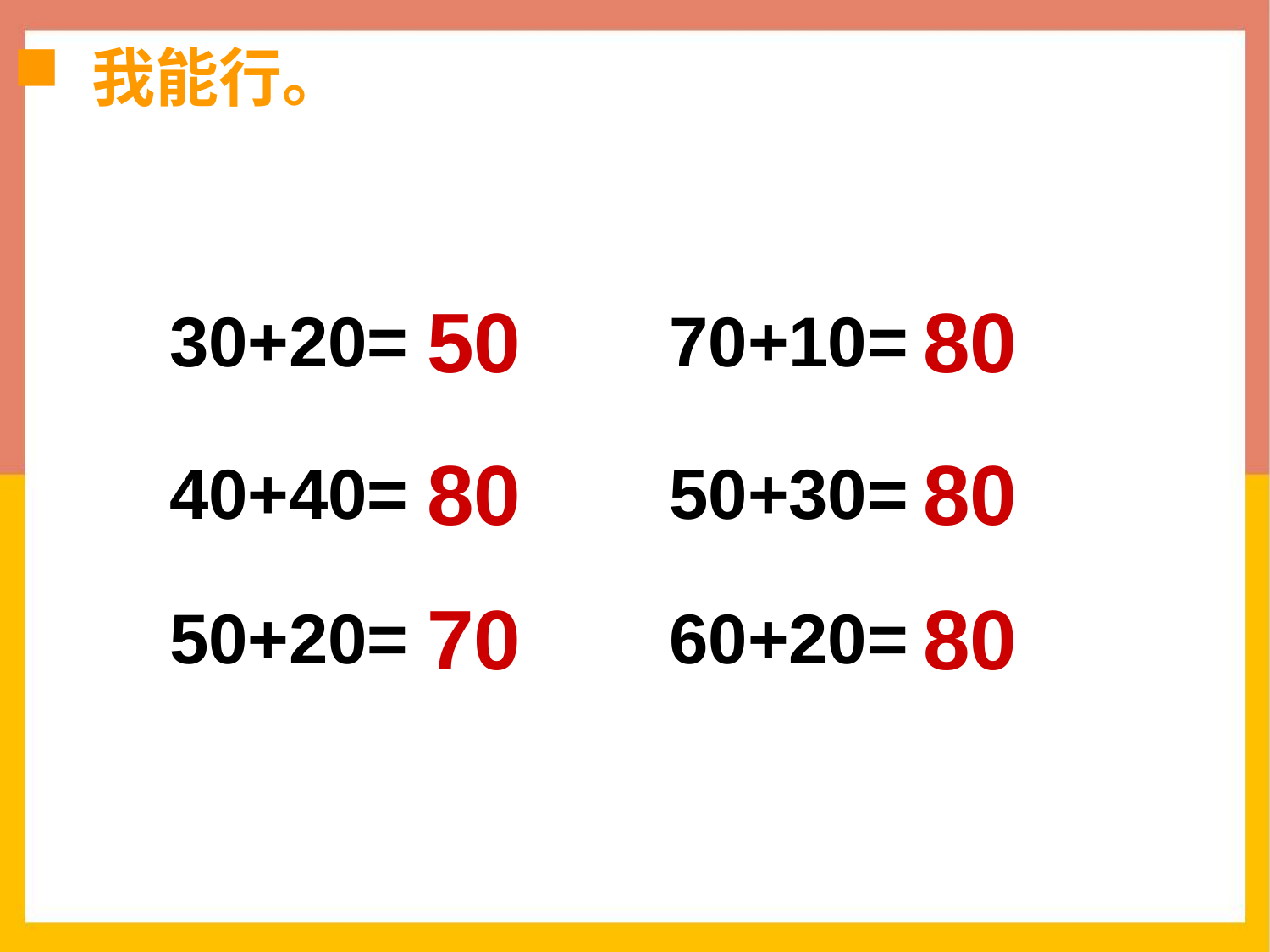

我能行。
50
80
30+20=
70+10=
80
80
40+40=
50+30=
70
80
50+20=
60+20=